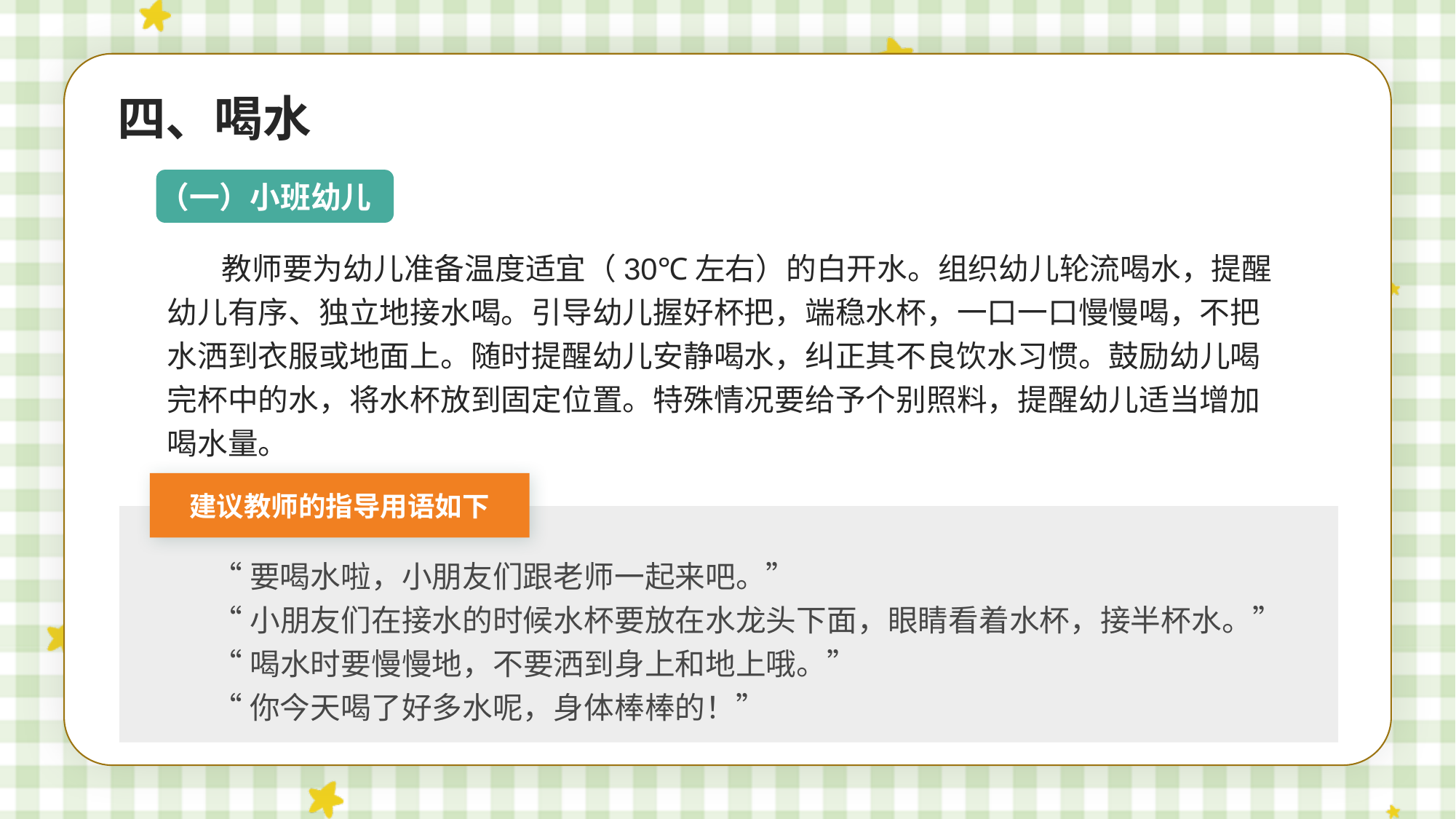

四、喝水
（一）小班幼儿
教师要为幼儿准备温度适宜（30℃左右）的白开水。组织幼儿轮流喝水，提醒幼儿有序、独立地接水喝。引导幼儿握好杯把，端稳水杯，一口一口慢慢喝，不把水洒到衣服或地面上。随时提醒幼儿安静喝水，纠正其不良饮水习惯。鼓励幼儿喝完杯中的水，将水杯放到固定位置。特殊情况要给予个别照料，提醒幼儿适当增加喝水量。
建议教师的指导用语如下
“要喝水啦，小朋友们跟老师一起来吧。”
“小朋友们在接水的时候水杯要放在水龙头下面，眼睛看着水杯，接半杯水。”
“喝水时要慢慢地，不要洒到身上和地上哦。”
“你今天喝了好多水呢，身体棒棒的！”